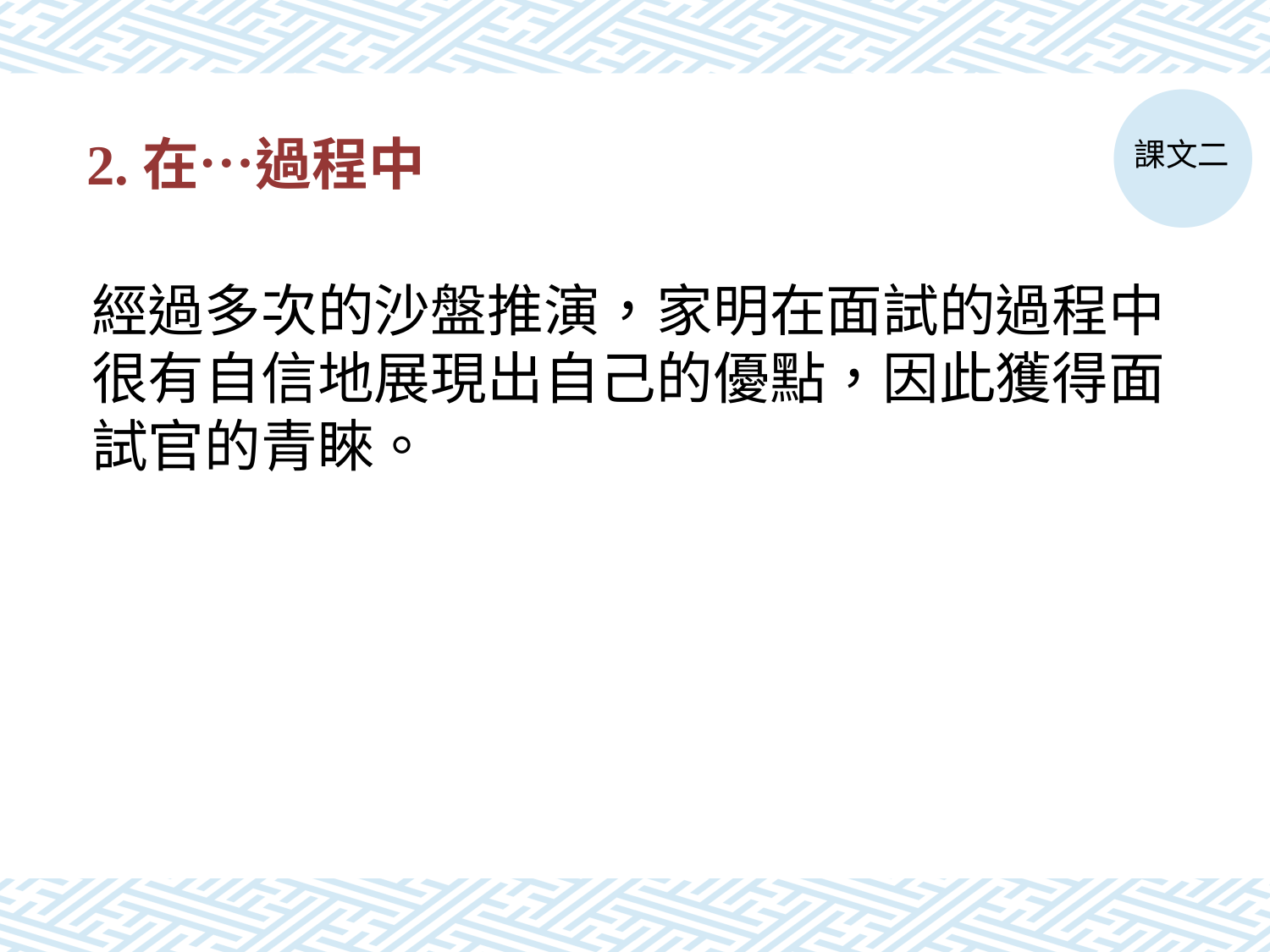

課文二
# 2.在…過程中
經過多次的沙盤推演，家明在面試的過程中很有自信地展現出自己的優點，因此獲得面試官的青睞。